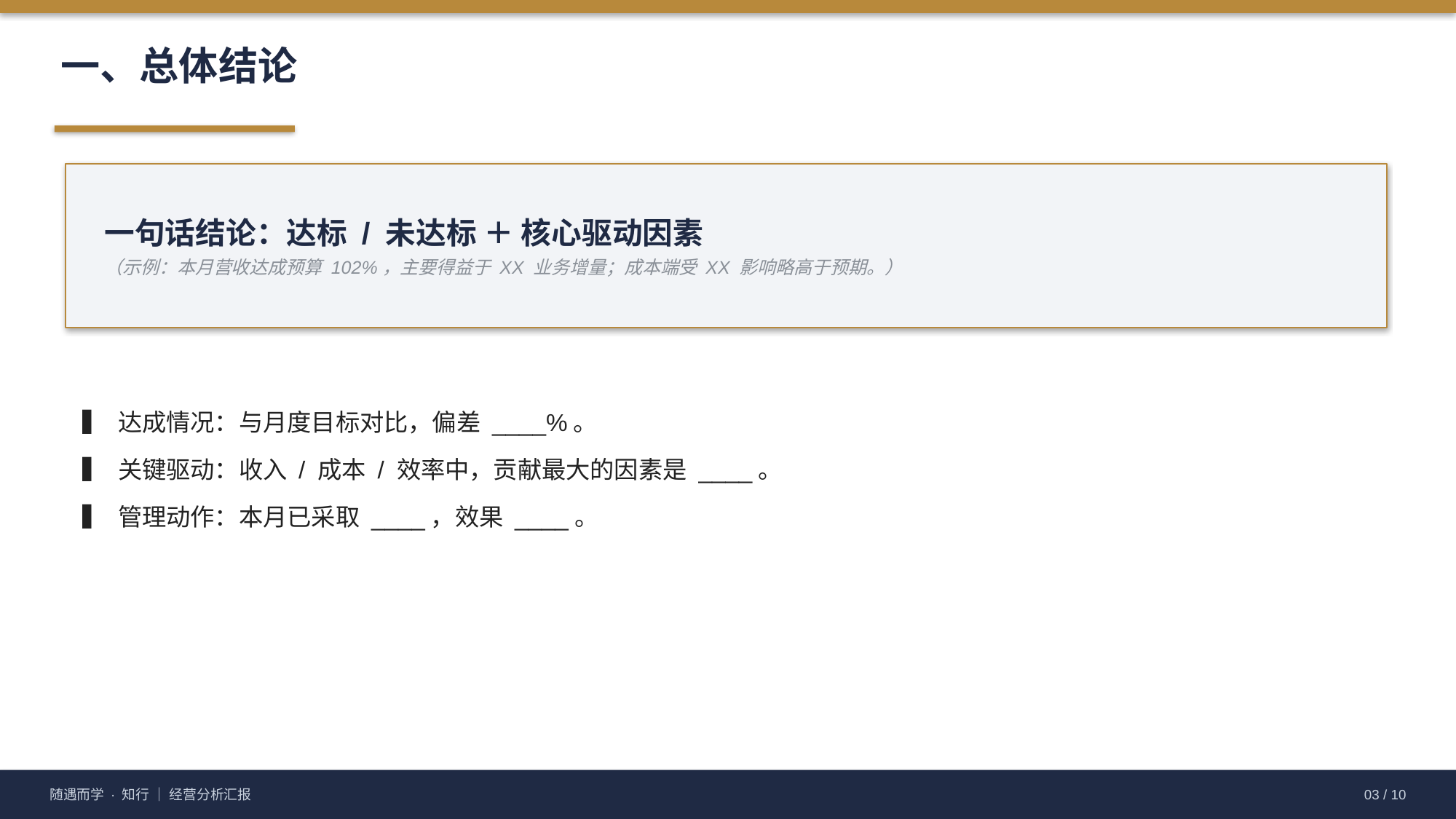

一、总体结论

一句话结论：达标 / 未达标 ＋ 核心驱动因素
（示例：本月营收达成预算 102%，主要得益于 XX 业务增量；成本端受 XX 影响略高于预期。）

▍ 达成情况：与月度目标对比，偏差 ____%。
▍ 关键驱动：收入 / 成本 / 效率中，贡献最大的因素是 ____。
▍ 管理动作：本月已采取 ____，效果 ____。

随遇而学 · 知行 ｜ 经营分析汇报
03 / 10